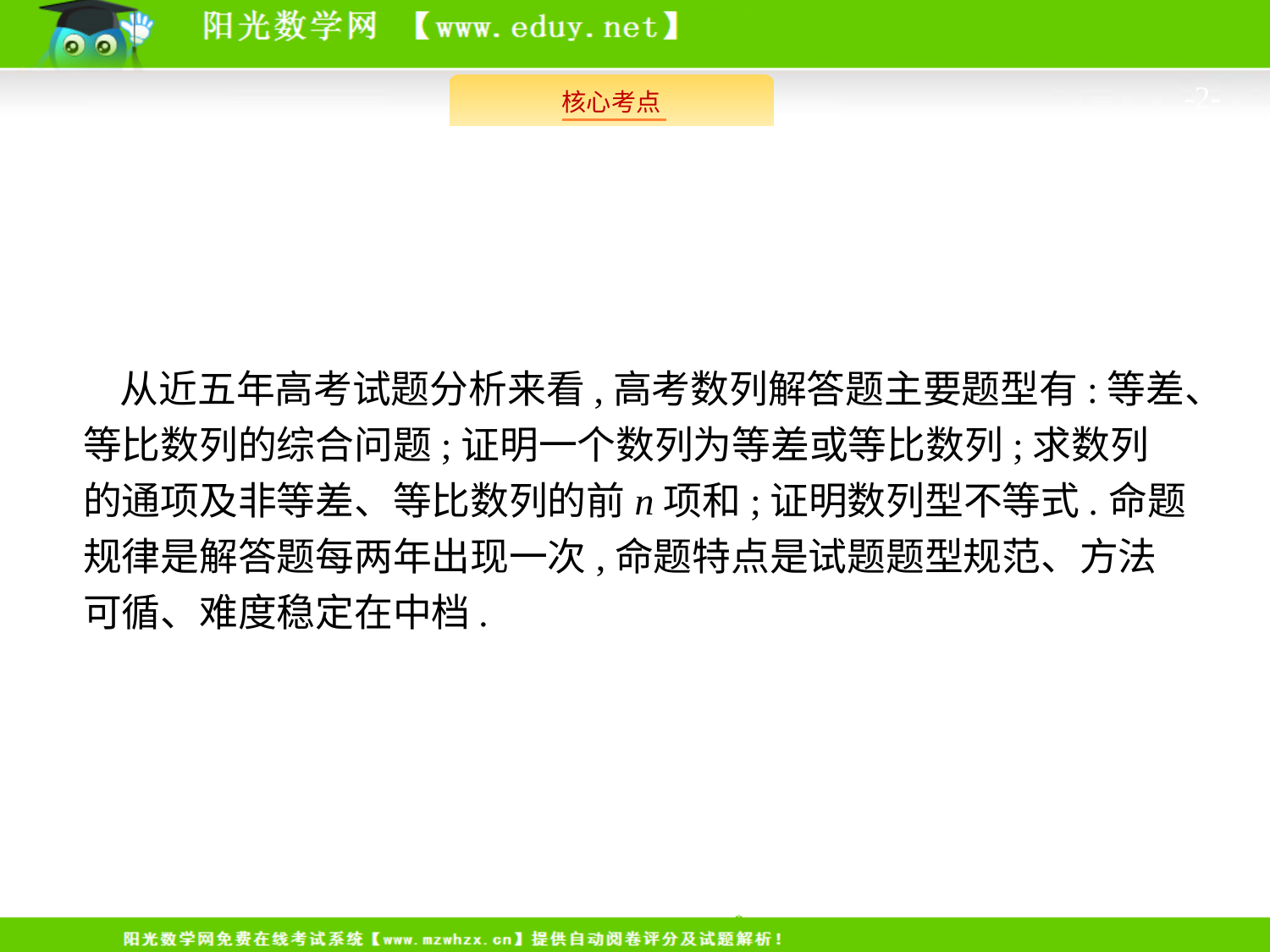

-2-
从近五年高考试题分析来看,高考数列解答题主要题型有:等差、等比数列的综合问题;证明一个数列为等差或等比数列;求数列的通项及非等差、等比数列的前n项和;证明数列型不等式.命题规律是解答题每两年出现一次,命题特点是试题题型规范、方法可循、难度稳定在中档.